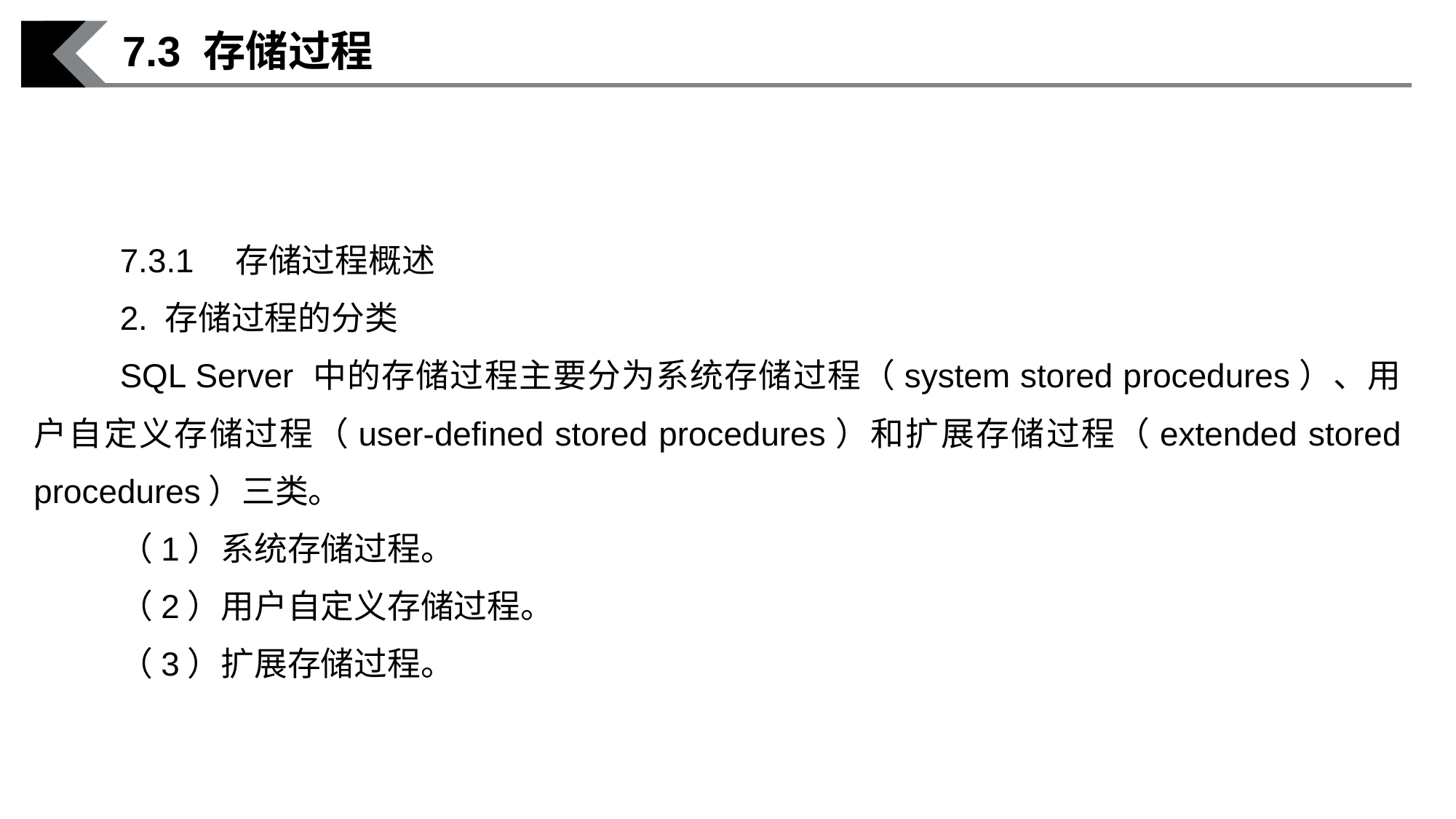

7.3 存储过程
7.3.1　存储过程概述
2. 存储过程的分类
SQL Server 中的存储过程主要分为系统存储过程（system stored procedures）、用户自定义存储过程（user-deﬁned stored procedures）和扩展存储过程（extended stored procedures）三类。
（1）系统存储过程。
（2）用户自定义存储过程。
（3）扩展存储过程。